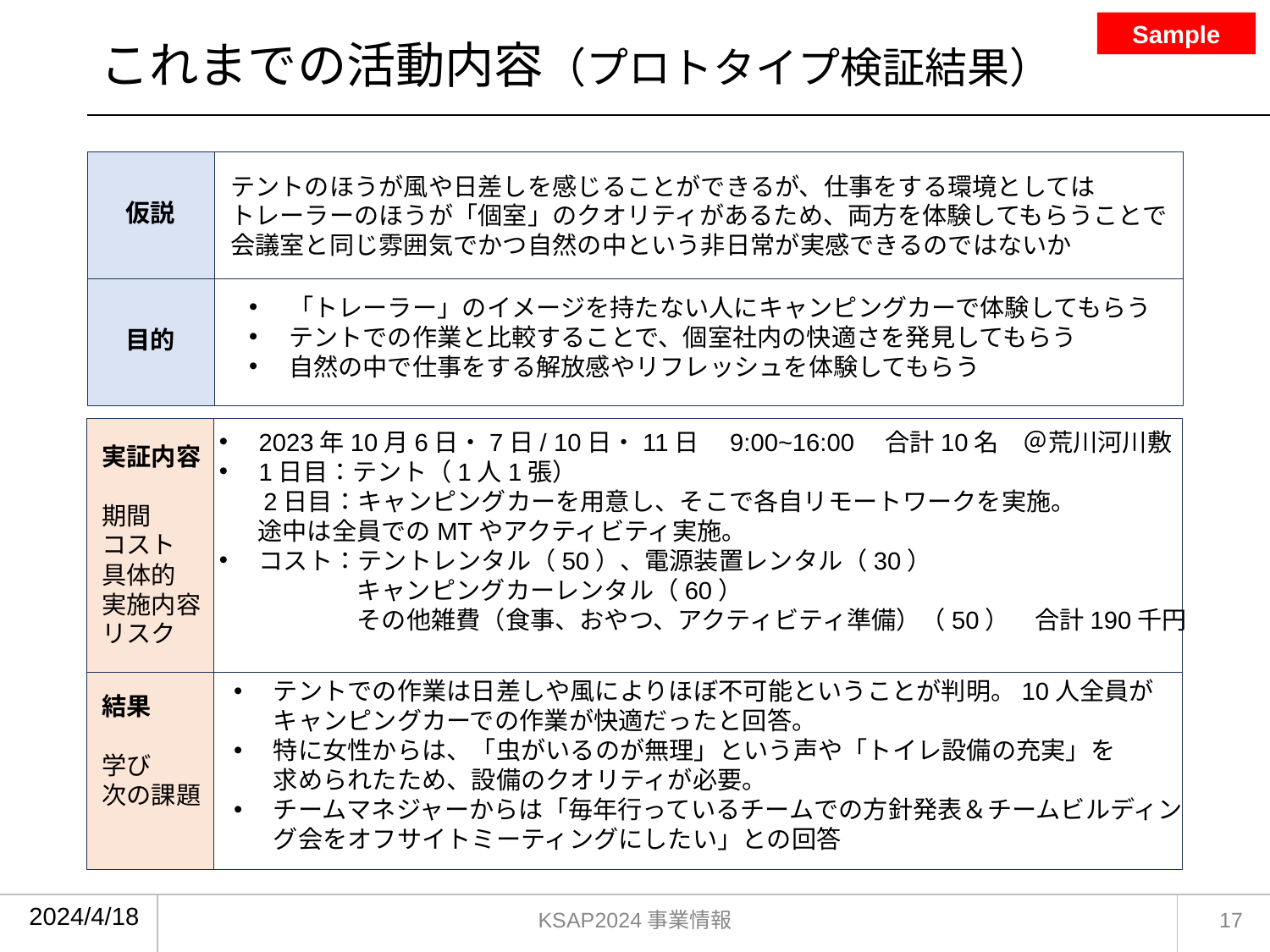

# これまでの活動内容（プロトタイプ検証結果）
Sample

仮説
テントのほうが風や日差しを感じることができるが、仕事をする環境としては
トレーラーのほうが「個室」のクオリティがあるため、両方を体験してもらうことで
会議室と同じ雰囲気でかつ自然の中という非日常が実感できるのではないか

目的
「トレーラー」のイメージを持たない人にキャンピングカーで体験してもらう
テントでの作業と比較することで、個室社内の快適さを発見してもらう
自然の中で仕事をする解放感やリフレッシュを体験してもらう

実証内容

期間
コスト
具体的
実施内容
リスク
2023年10月6日・7日/ 10日・11日　9:00~16:00　合計10名　＠荒川河川敷
1日目：テント（1人1張）
　  2日目：キャンピングカーを用意し、そこで各自リモートワークを実施。
　  途中は全員でのMTやアクティビティ実施。
コスト：テントレンタル（50）、電源装置レンタル（30）
　　　　　  キャンピングカーレンタル（60）
　　　　　  その他雑費（食事、おやつ、アクティビティ準備）（50）　合計190千円
テントでの作業は日差しや風によりほぼ不可能ということが判明。10人全員が
キャンピングカーでの作業が快適だったと回答。
特に女性からは、「虫がいるのが無理」という声や「トイレ設備の充実」を
求められたため、設備のクオリティが必要。
チームマネジャーからは「毎年行っているチームでの方針発表＆チームビルディン
グ会をオフサイトミーティングにしたい」との回答

結果

学び
次の課題
2024/4/18
KSAP2024事業情報
17